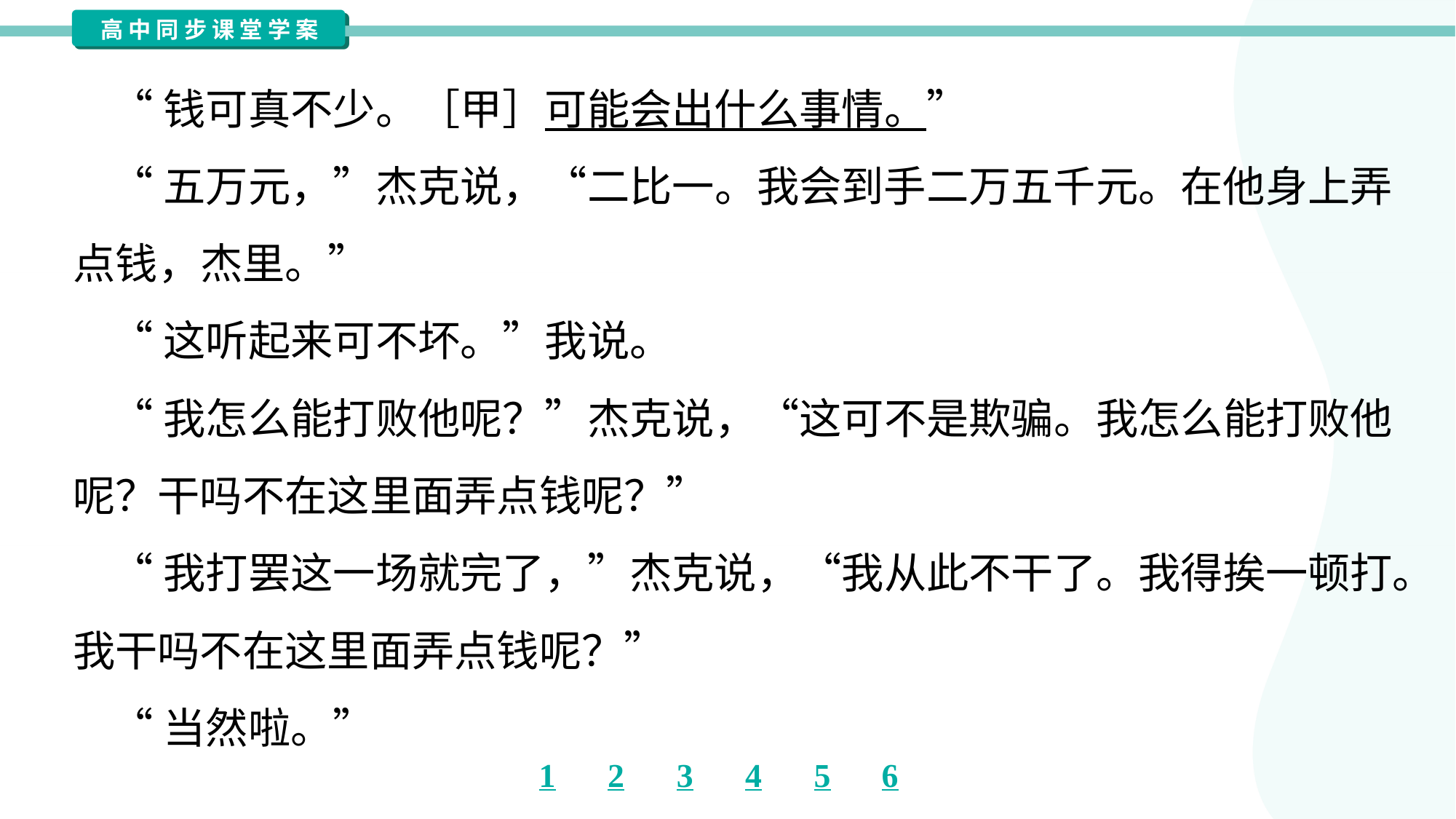

“钱可真不少。［甲］可能会出什么事情。”
    “五万元，”杰克说，“二比一。我会到手二万五千元。在他身上弄
点钱，杰里。”
    “这听起来可不坏。”我说。
    “我怎么能打败他呢？”杰克说，“这可不是欺骗。我怎么能打败他
呢？干吗不在这里面弄点钱呢？”
    “我打罢这一场就完了，”杰克说，“我从此不干了。我得挨一顿打。
我干吗不在这里面弄点钱呢？”
    “当然啦。”